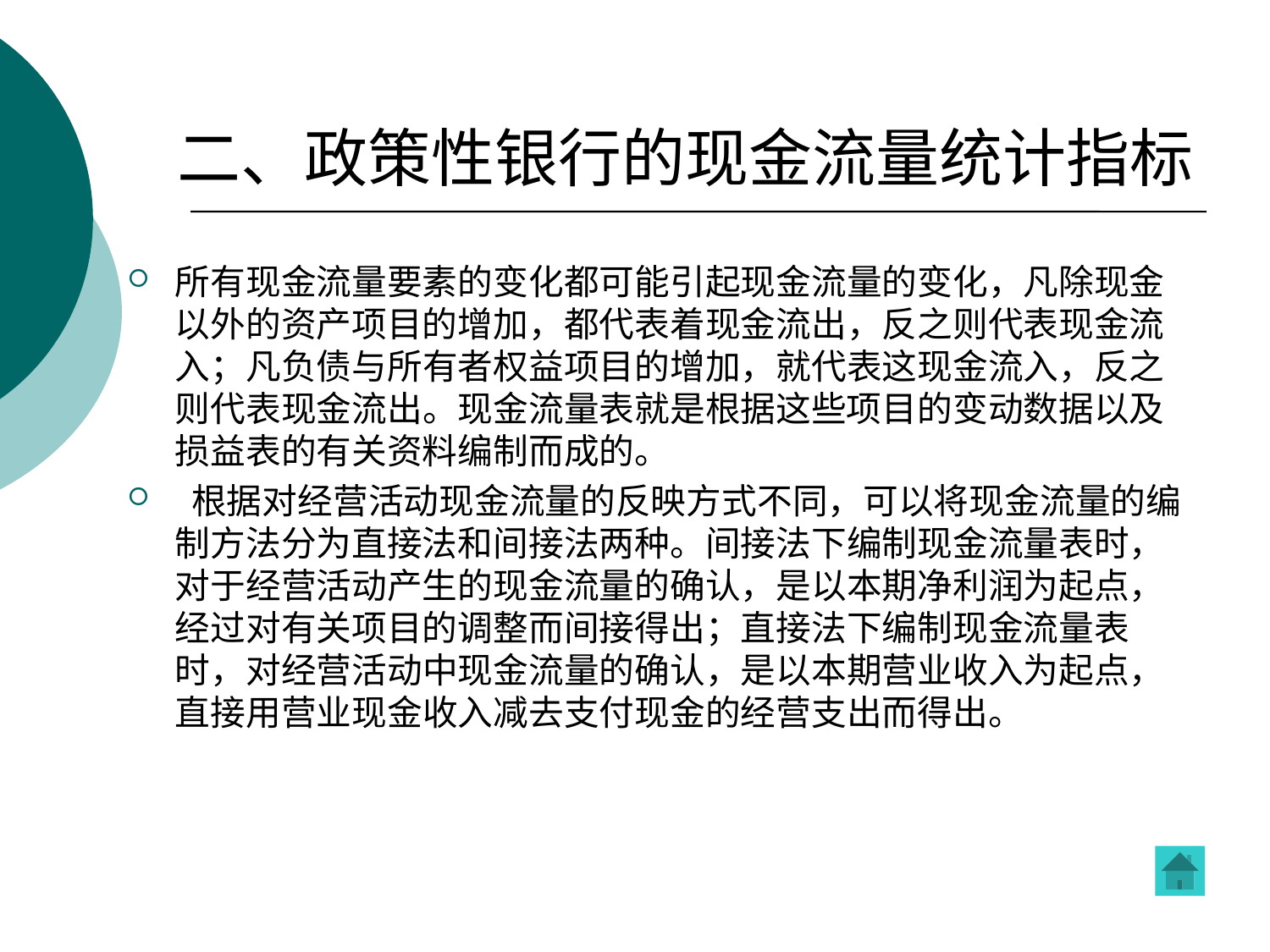

# 二、政策性银行的现金流量统计指标
所有现金流量要素的变化都可能引起现金流量的变化，凡除现金以外的资产项目的增加，都代表着现金流出，反之则代表现金流入；凡负债与所有者权益项目的增加，就代表这现金流入，反之则代表现金流出。现金流量表就是根据这些项目的变动数据以及损益表的有关资料编制而成的。
 根据对经营活动现金流量的反映方式不同，可以将现金流量的编制方法分为直接法和间接法两种。间接法下编制现金流量表时，对于经营活动产生的现金流量的确认，是以本期净利润为起点，经过对有关项目的调整而间接得出；直接法下编制现金流量表时，对经营活动中现金流量的确认，是以本期营业收入为起点，直接用营业现金收入减去支付现金的经营支出而得出。